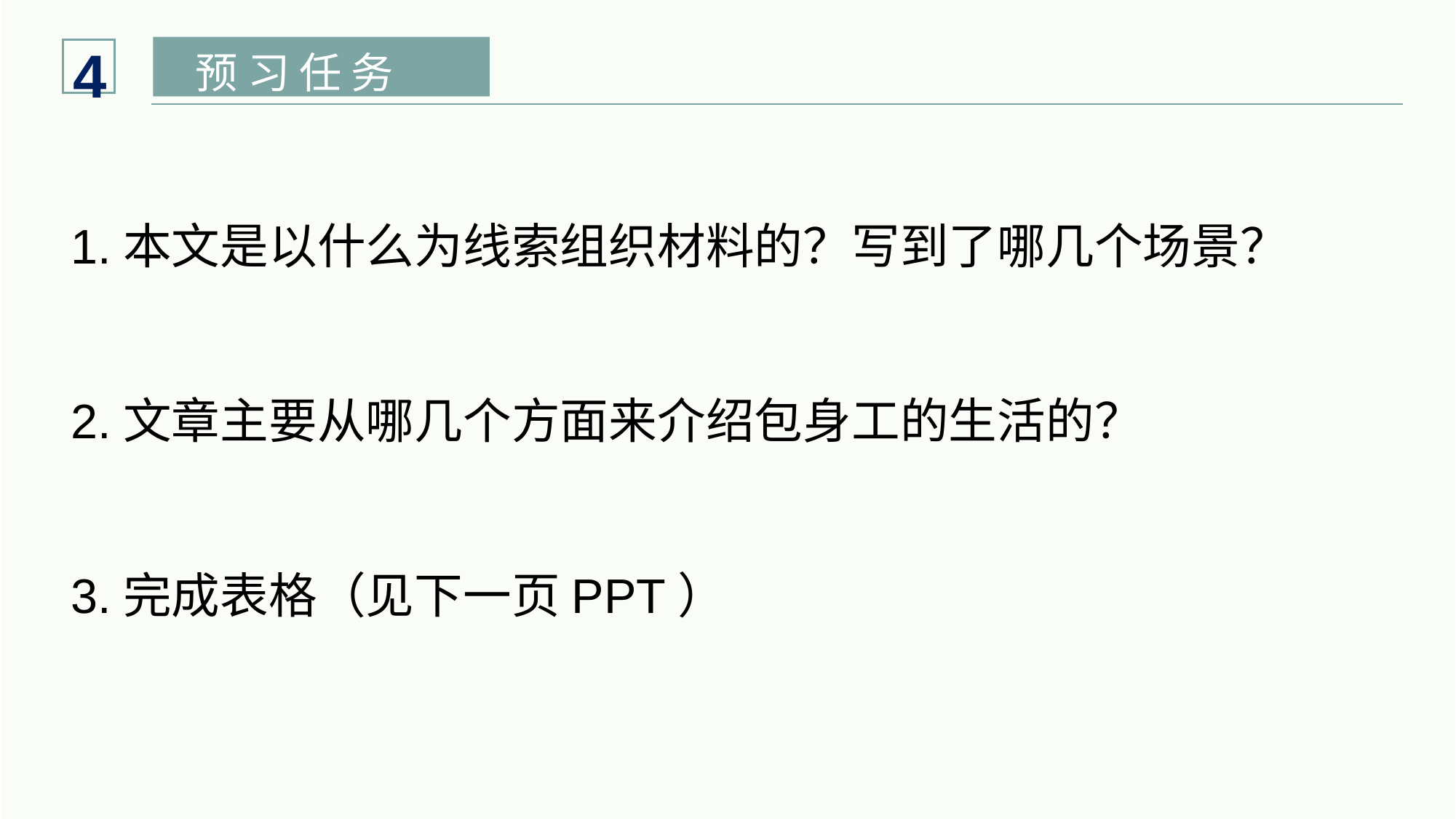

4
预 习 任 务

1.本文是以什么为线索组织材料的？写到了哪几个场景？

2.文章主要从哪几个方面来介绍包身工的生活的？

3.完成表格（见下一页PPT）